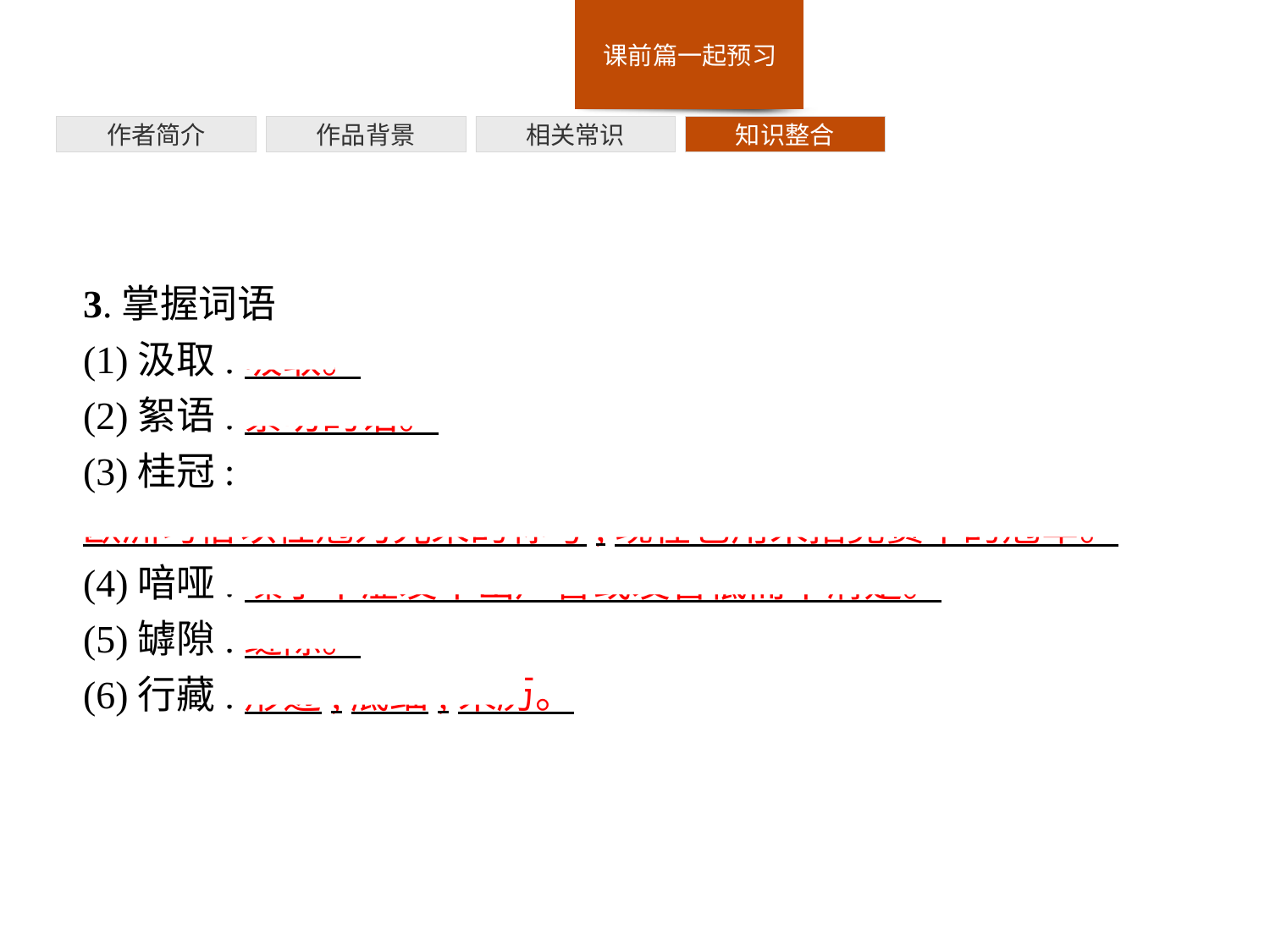

作者简介
作品背景
相关常识
知识整合
3.掌握词语
(1)汲取:吸取。
(2)絮语:絮叨的话。
(3)桂冠:
欧洲习俗以桂冠为光荣的称号,现在也用来指竞赛中的冠军。
(4)喑哑:嗓子干涩发不出声音或发音低而不清楚。
(5)罅隙:缝隙。
(6)行藏:形迹;底细;来历。